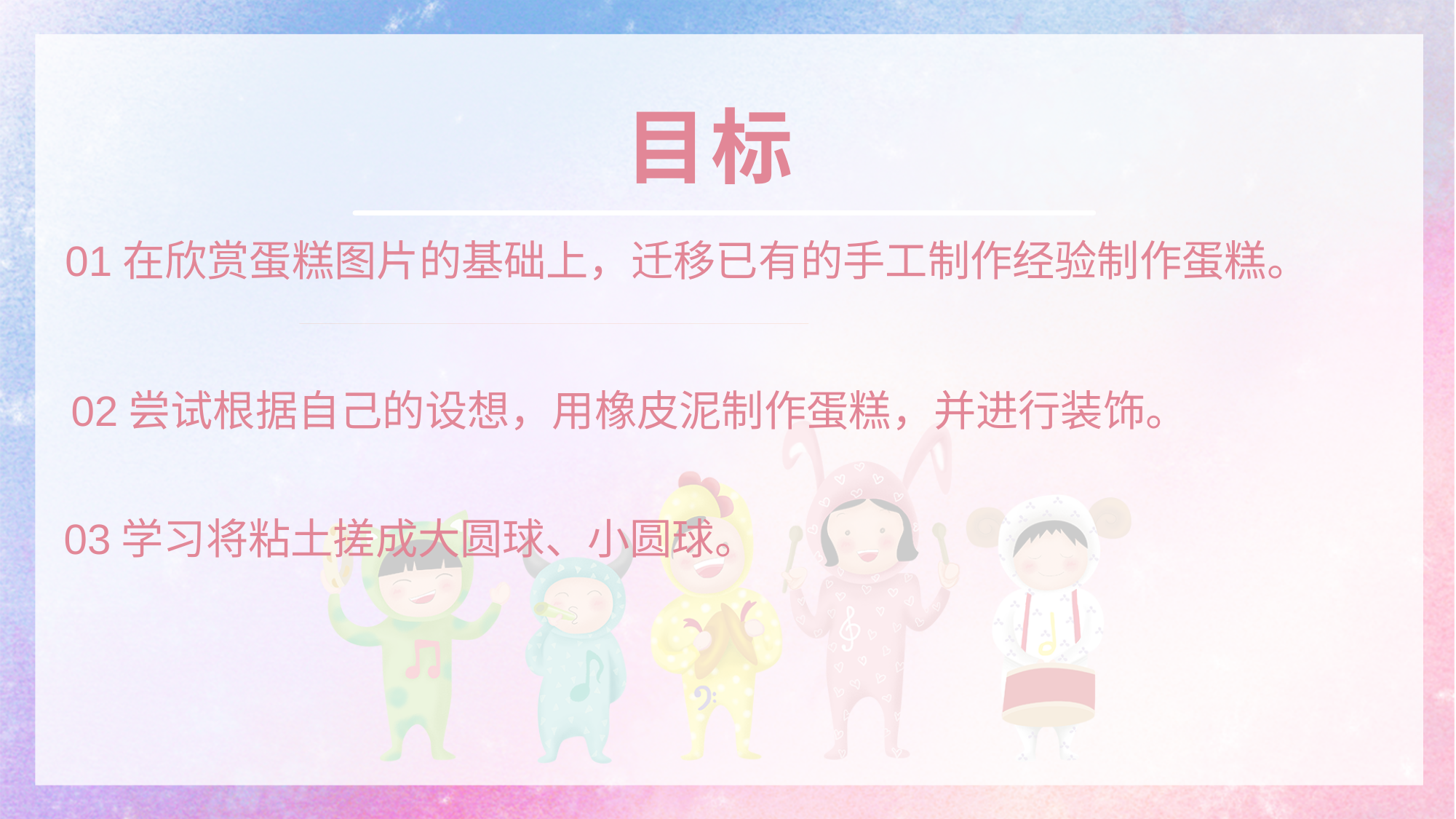

目标

01在欣赏蛋糕图片的基础上，迁移已有的手工制作经验制作蛋糕。

02尝试根据自己的设想，用橡皮泥制作蛋糕，并进行装饰。

03学习将粘土搓成大圆球、小圆球。